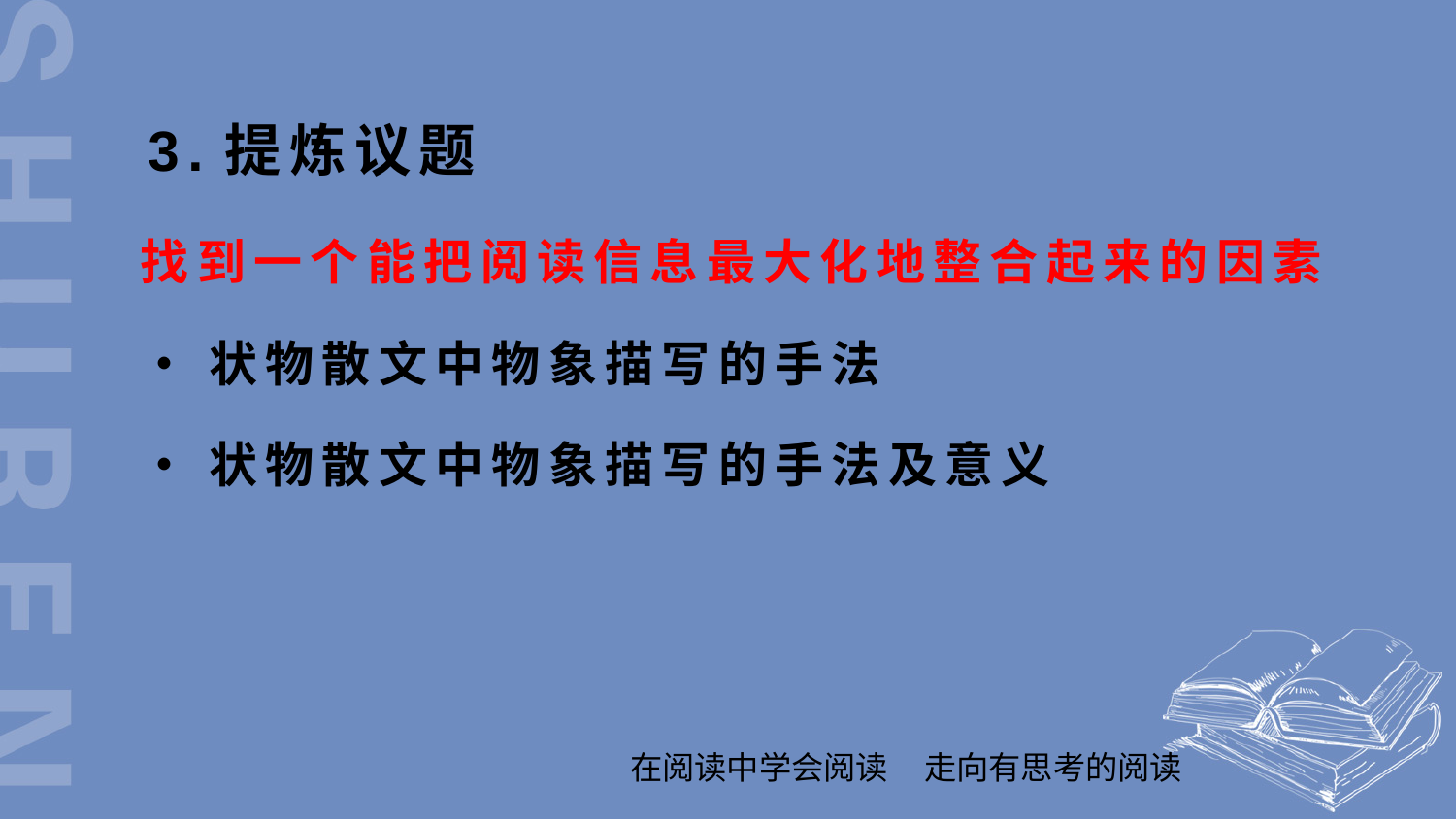

3.提炼议题
找到一个能把阅读信息最大化地整合起来的因素

•状物散文中物象描写的手法

•状物散文中物象描写的手法及意义